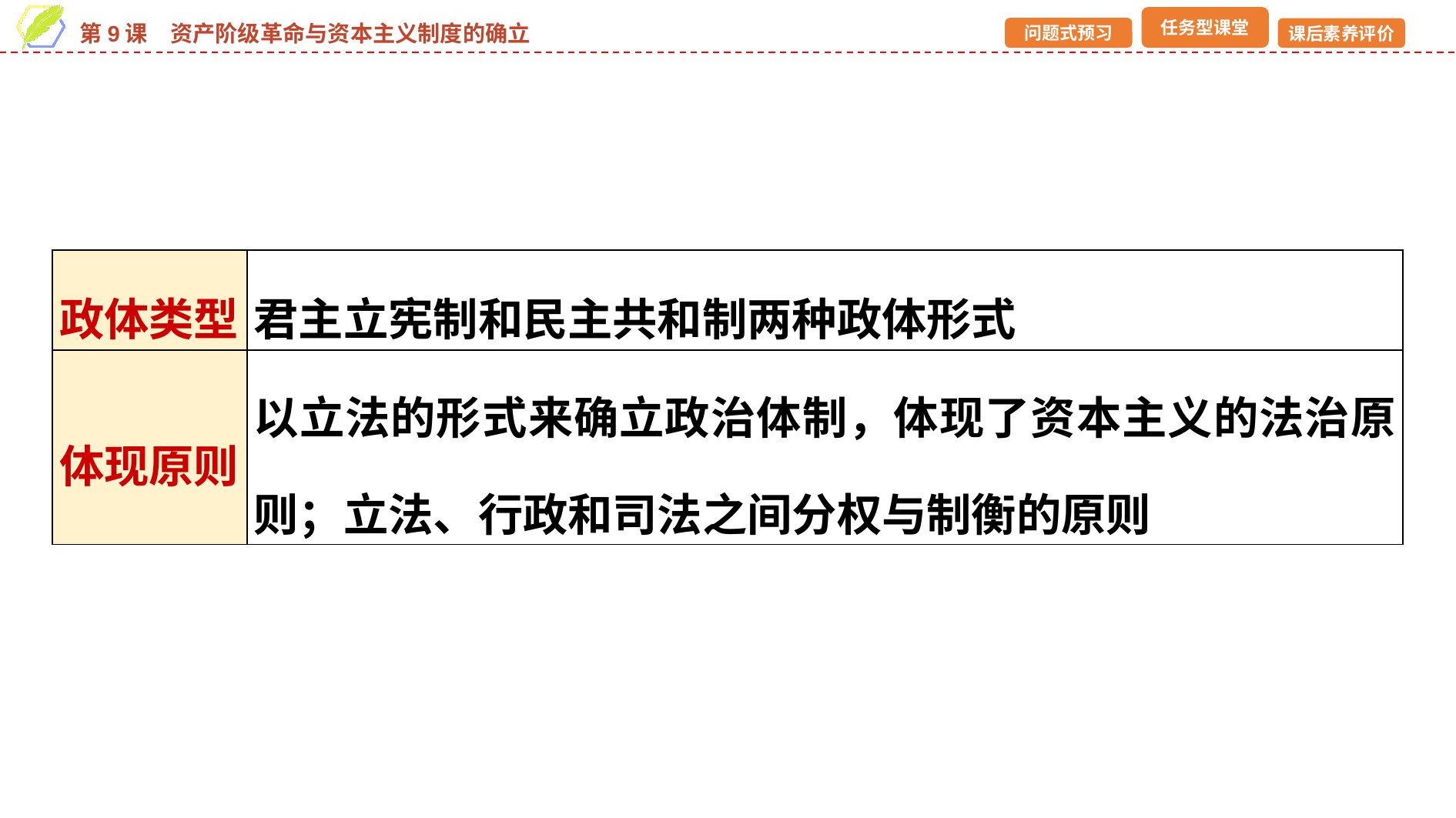

| 政体类型 | 君主立宪制和民主共和制两种政体形式 |
| --- | --- |
| 体现原则 | 以立法的形式来确立政治体制，体现了资本主义的法治原则；立法、行政和司法之间分权与制衡的原则 |